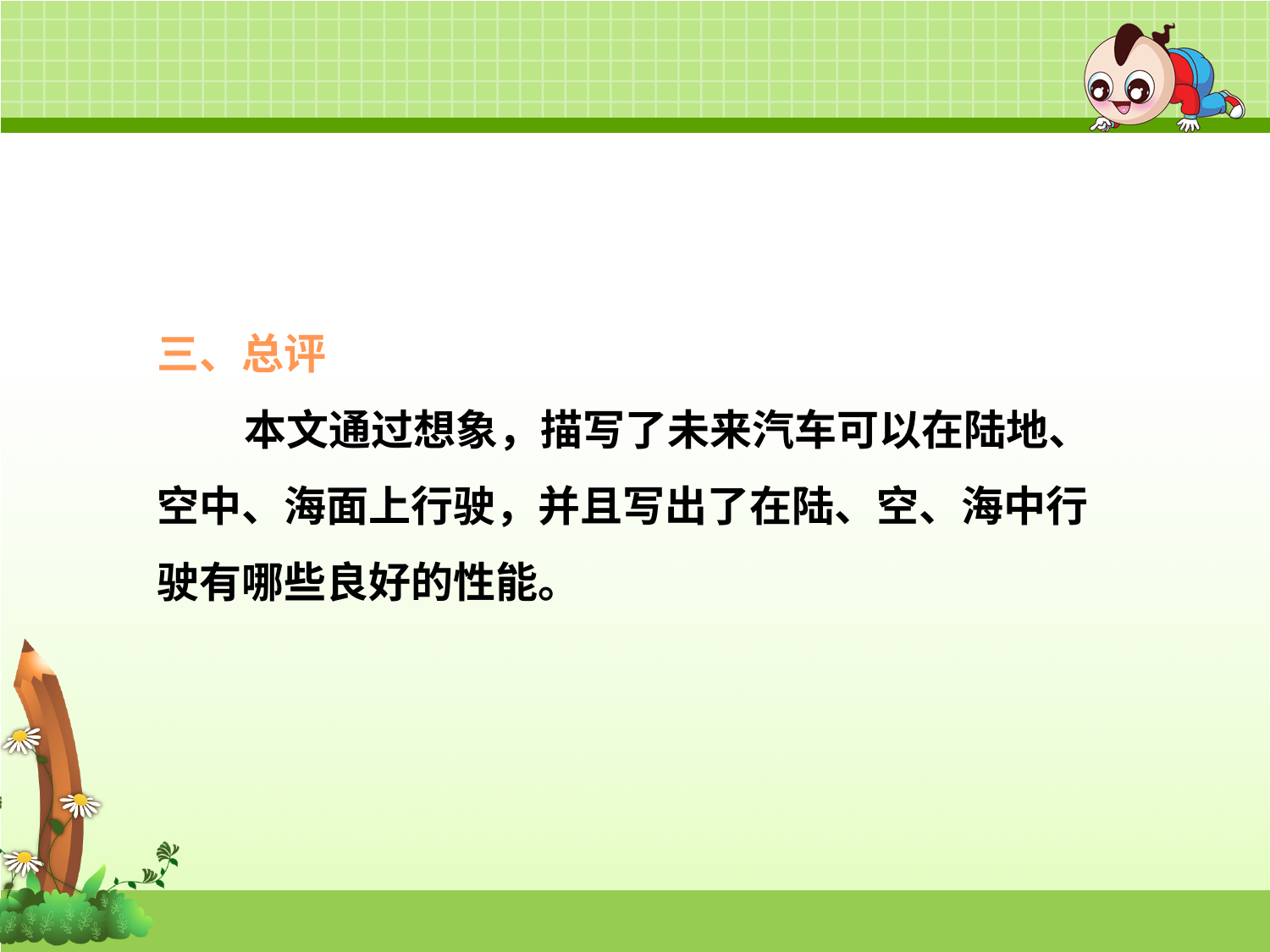

三、总评
本文通过想象，描写了未来汽车可以在陆地、空中、海面上行驶，并且写出了在陆、空、海中行驶有哪些良好的性能。